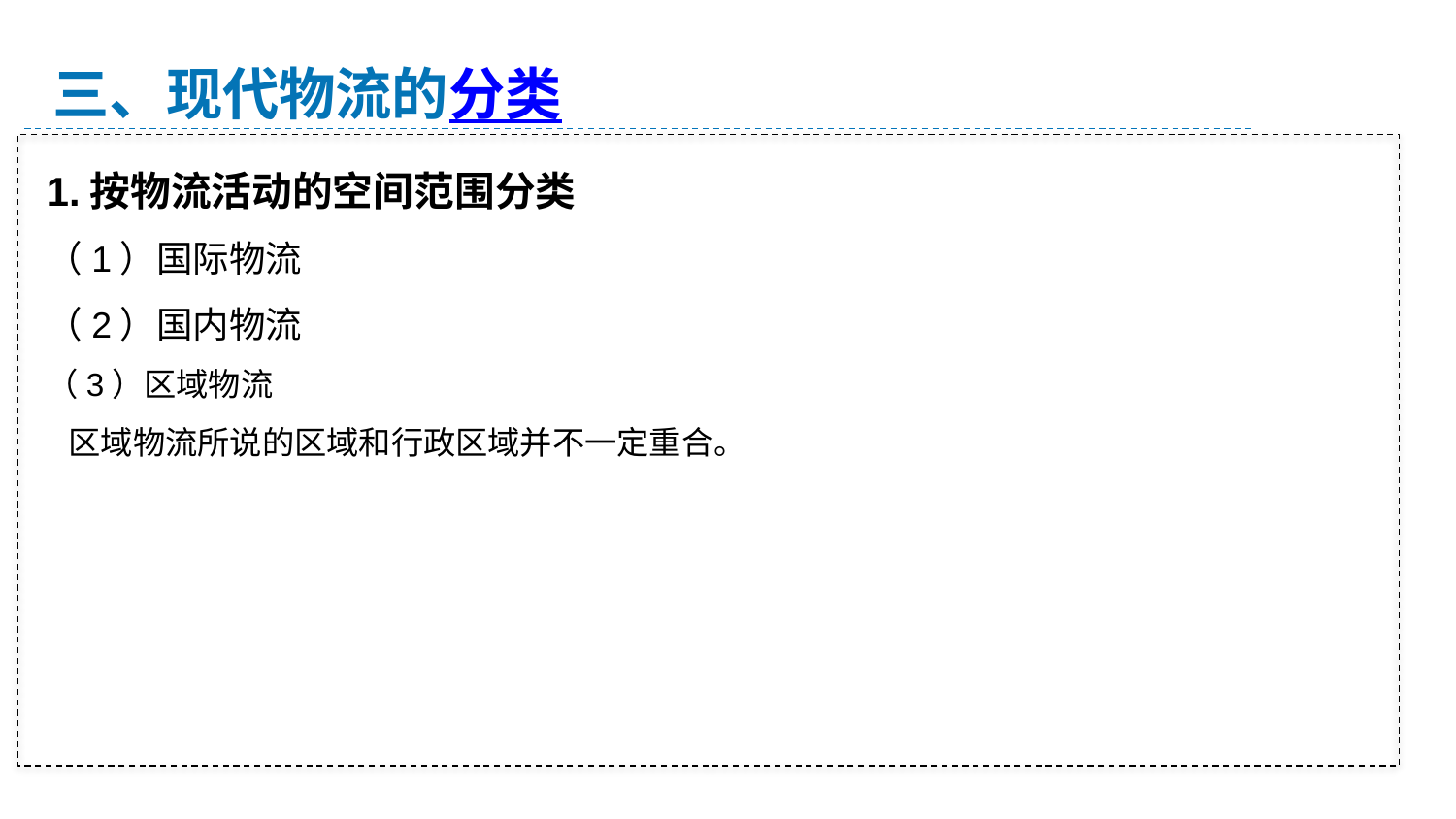

三、现代物流的分类

1.按物流活动的空间范围分类
（1）国际物流
（2）国内物流
（3）区域物流
  区域物流所说的区域和行政区域并不一定重合。